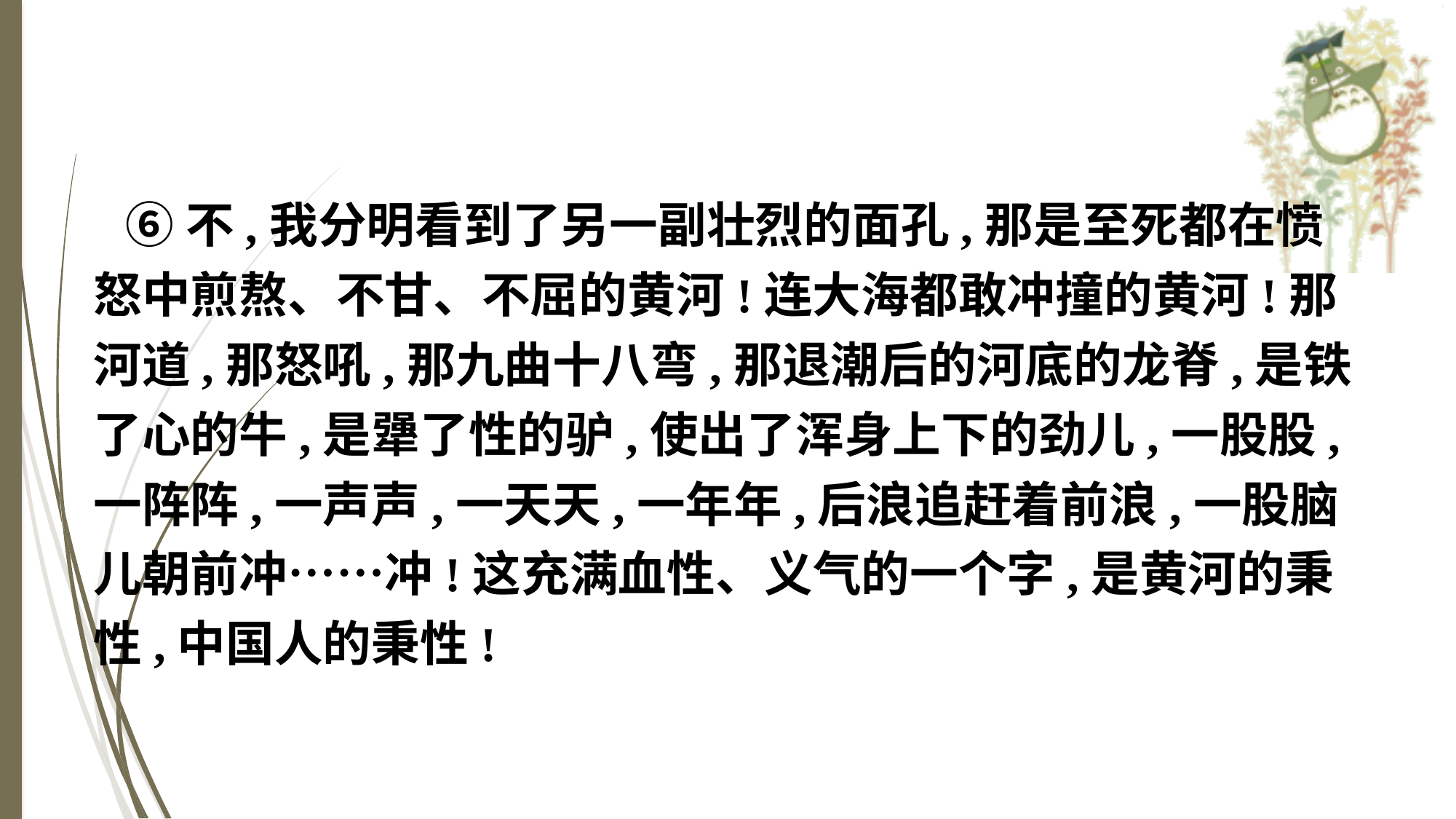

⑥不,我分明看到了另一副壮烈的面孔,那是至死都在愤怒中煎熬、不甘、不屈的黄河!连大海都敢冲撞的黄河!那河道,那怒吼,那九曲十八弯,那退潮后的河底的龙脊,是铁了心的牛,是犟了性的驴,使出了浑身上下的劲儿,一股股,一阵阵,一声声,一天天,一年年,后浪追赶着前浪,一股脑儿朝前冲……冲!这充满血性、义气的一个字,是黄河的秉性,中国人的秉性!